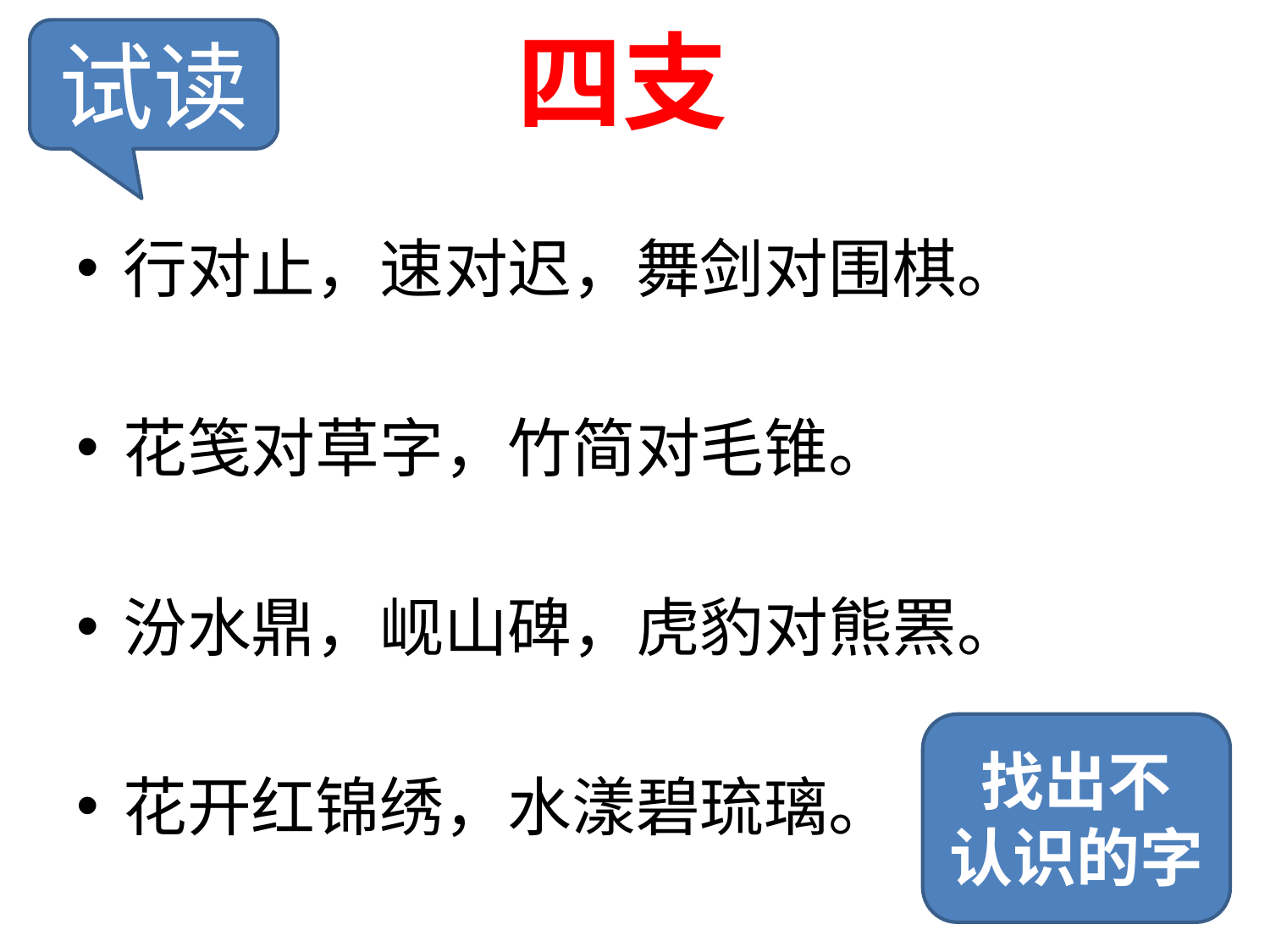

# 四支
试读
行对止，速对迟，舞剑对围棋。

花笺对草字，竹简对毛锥。

汾水鼎，岘山碑，虎豹对熊罴。

花开红锦绣，水漾碧琉璃。
找出不
认识的字